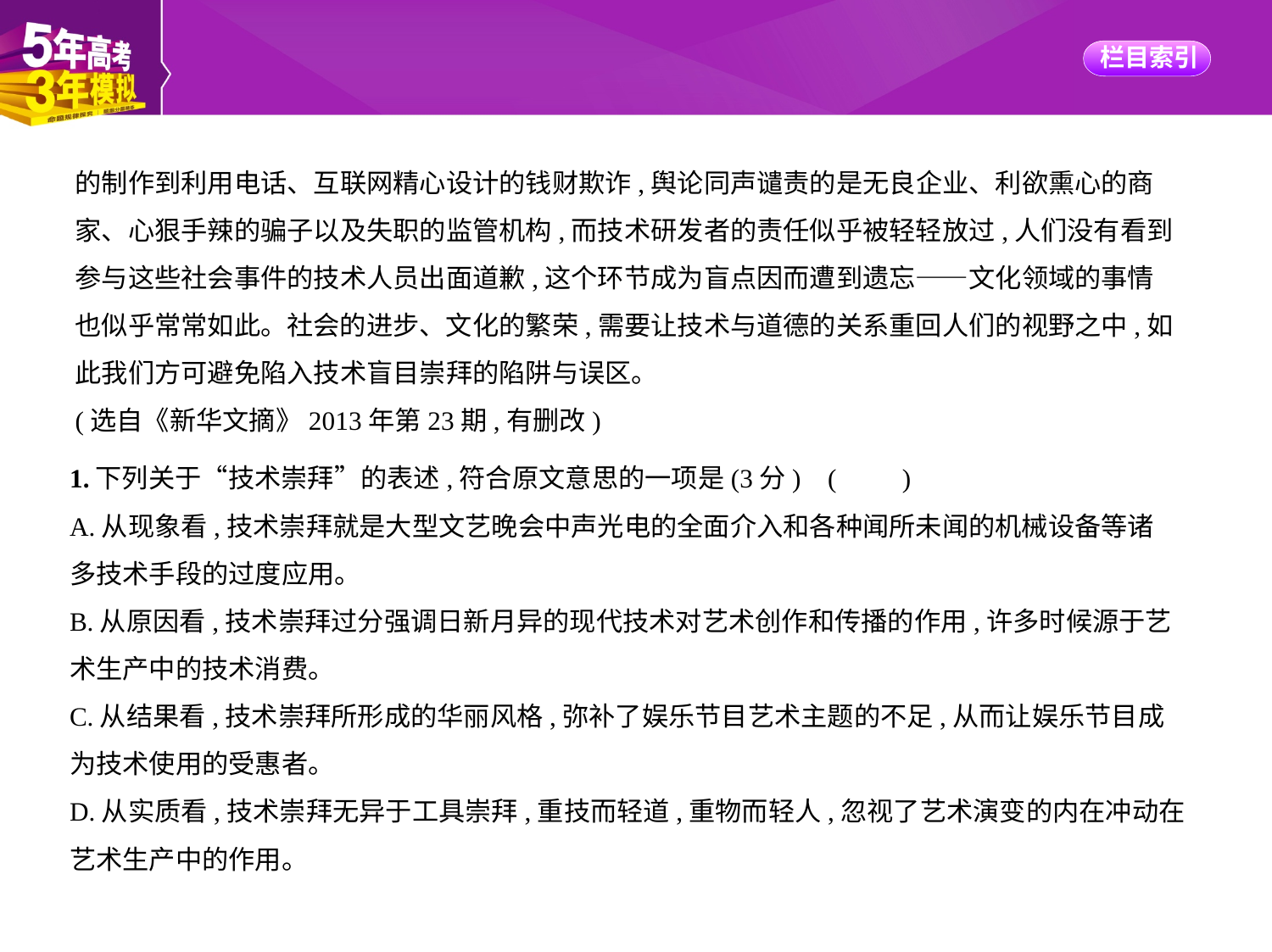

的制作到利用电话、互联网精心设计的钱财欺诈,舆论同声谴责的是无良企业、利欲熏心的商
家、心狠手辣的骗子以及失职的监管机构,而技术研发者的责任似乎被轻轻放过,人们没有看到
参与这些社会事件的技术人员出面道歉,这个环节成为盲点因而遭到遗忘——文化领域的事情
也似乎常常如此。社会的进步、文化的繁荣,需要让技术与道德的关系重回人们的视野之中,如
此我们方可避免陷入技术盲目崇拜的陷阱与误区。
(选自《新华文摘》2013年第23期,有删改)
1.下列关于“技术崇拜”的表述,符合原文意思的一项是(3分) (　　)
A.从现象看,技术崇拜就是大型文艺晚会中声光电的全面介入和各种闻所未闻的机械设备等诸
多技术手段的过度应用。
B.从原因看,技术崇拜过分强调日新月异的现代技术对艺术创作和传播的作用,许多时候源于艺
术生产中的技术消费。
C.从结果看,技术崇拜所形成的华丽风格,弥补了娱乐节目艺术主题的不足,从而让娱乐节目成
为技术使用的受惠者。
D.从实质看,技术崇拜无异于工具崇拜,重技而轻道,重物而轻人,忽视了艺术演变的内在冲动在
艺术生产中的作用。